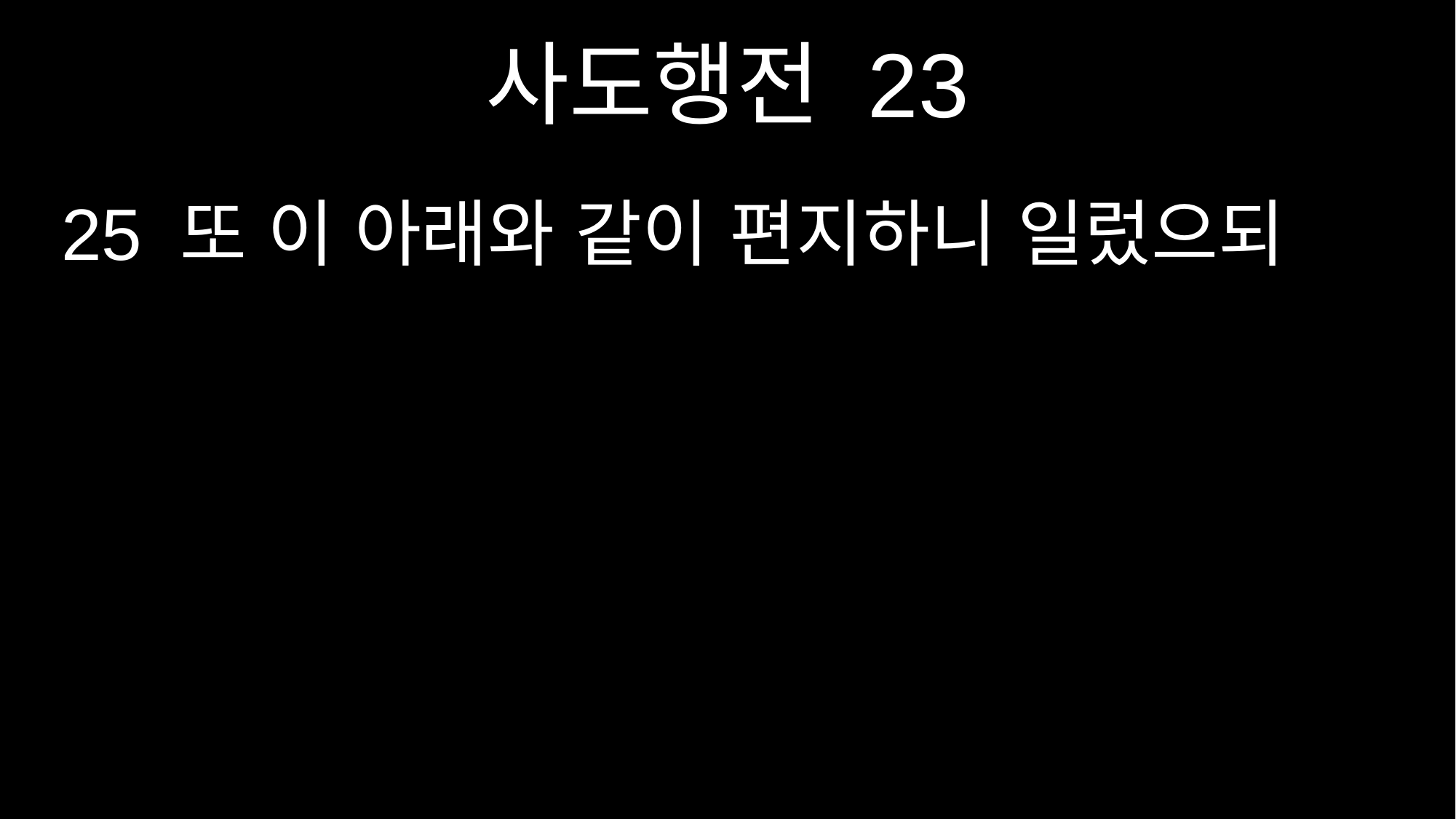

사도행전 23
25 또 이 아래와 같이 편지하니 일렀으되